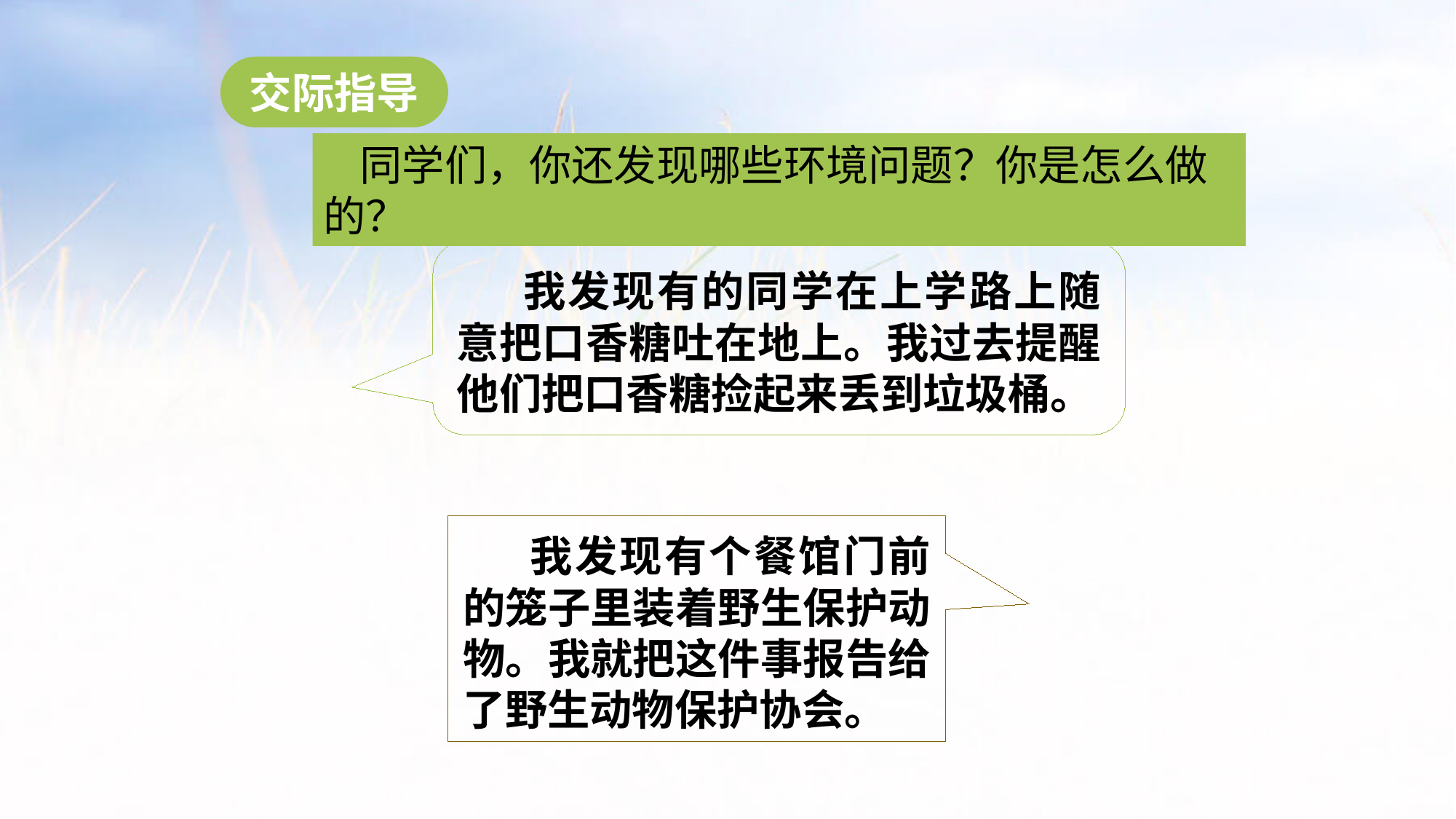

交际指导
同学们，你还发现哪些环境问题？你是怎么做的？
    我发现有的同学在上学路上随意把口香糖吐在地上。我过去提醒他们把口香糖捡起来丢到垃圾桶。
    我发现有个餐馆门前的笼子里装着野生保护动物。我就把这件事报告给了野生动物保护协会。